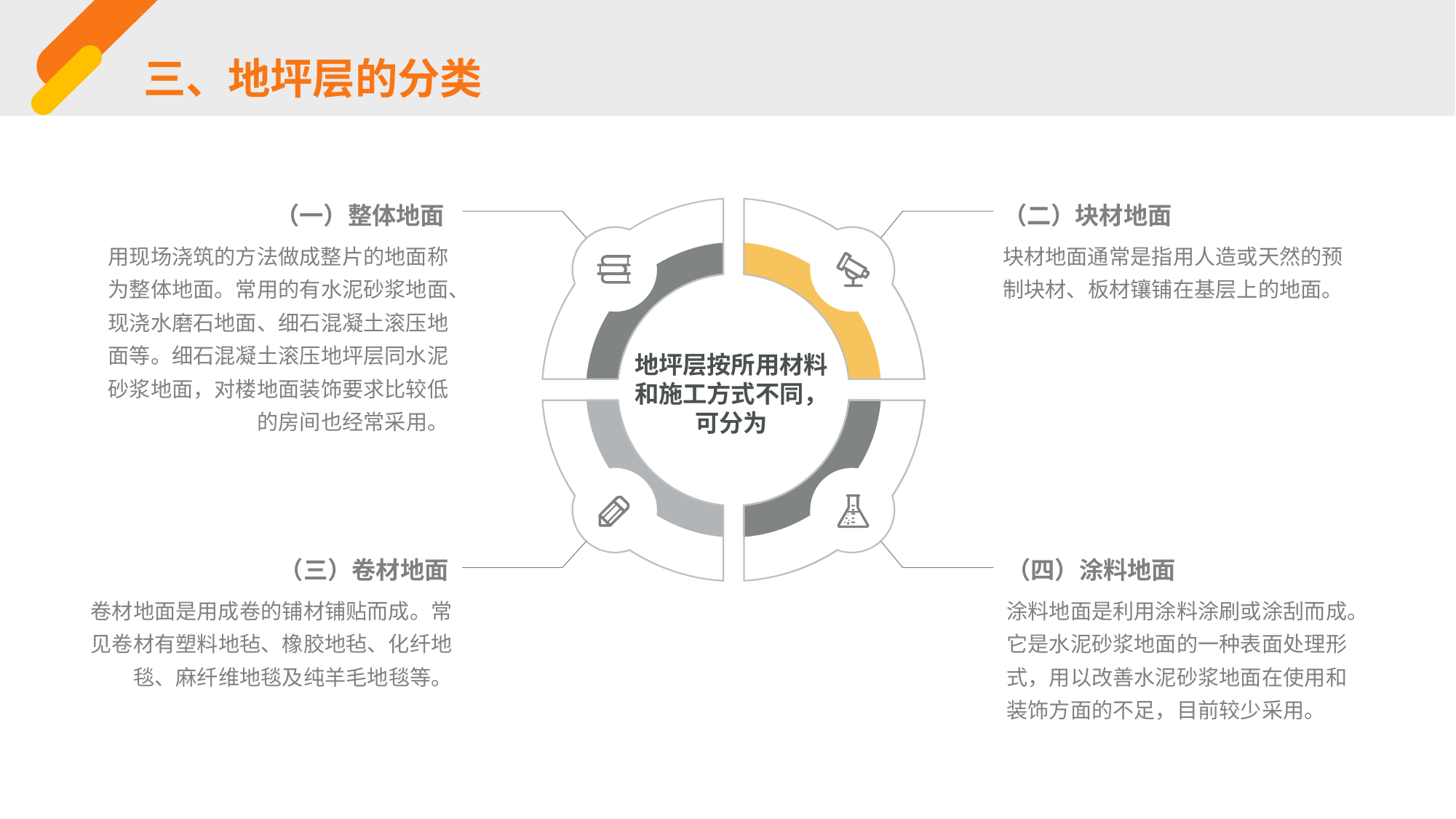

三、地坪层的分类

（一）整体地面
（二）块材地面

用现场浇筑的方法做成整片的地面称为整体地面。常用的有水泥砂浆地面、现浇水磨石地面、细石混凝土滚压地面等。细石混凝土滚压地坪层同水泥砂浆地面，对楼地面装饰要求比较低的房间也经常采用。
块材地面通常是指用人造或天然的预制块材、板材镶铺在基层上的地面。

地坪层按所用材料和施工方式不同，可分为

（三）卷材地面
（四）涂料地面
卷材地面是用成卷的铺材铺贴而成。常见卷材有塑料地毡、橡胶地毡、化纤地毯、麻纤维地毯及纯羊毛地毯等。
涂料地面是利用涂料涂刷或涂刮而成。它是水泥砂浆地面的一种表面处理形式，用以改善水泥砂浆地面在使用和装饰方面的不足，目前较少采用。